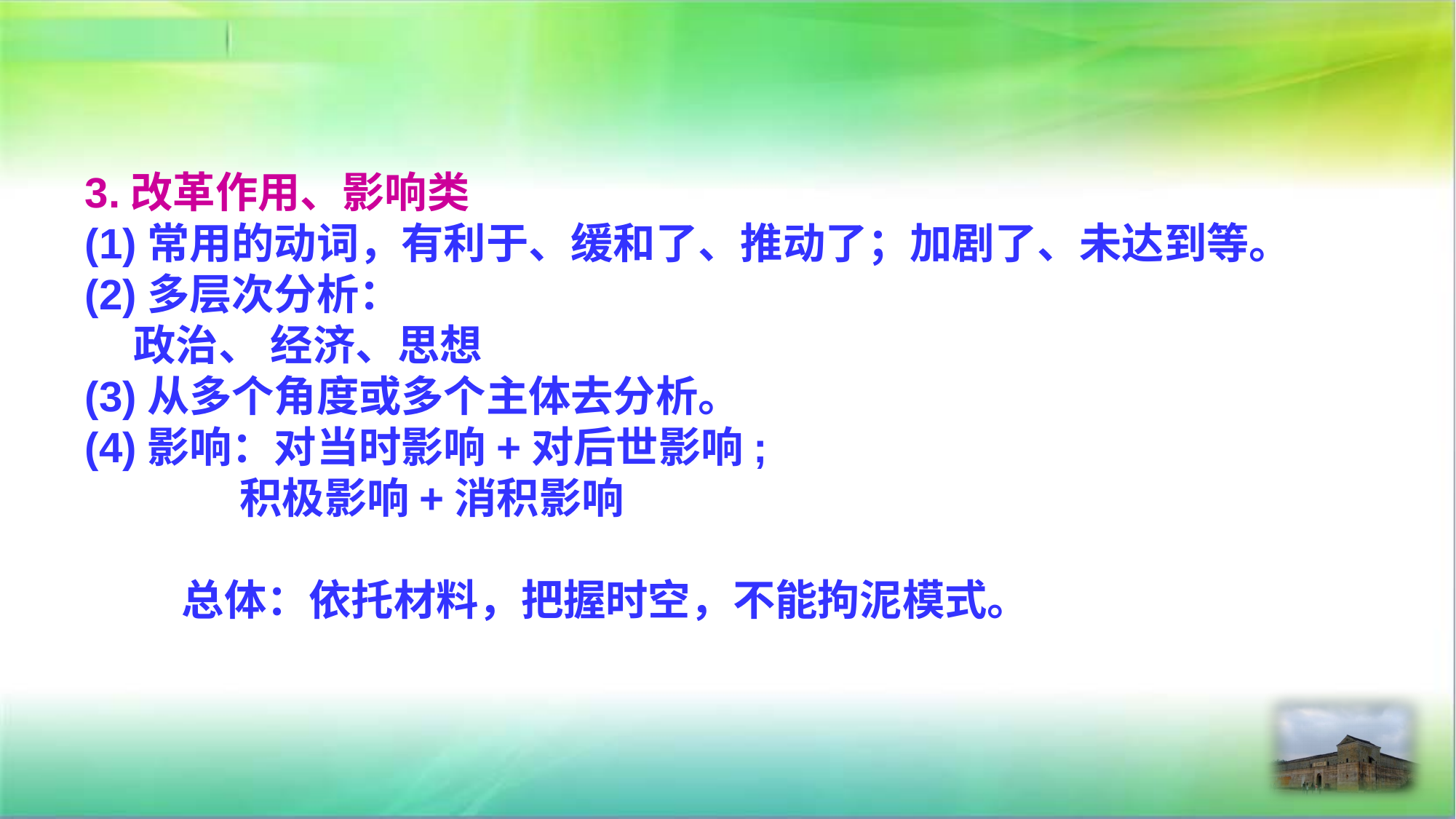

3.改革作用、影响类
(1)常用的动词，有利于、缓和了、推动了；加剧了、未达到等。
(2)多层次分析：
    政治、 经济、思想
(3)从多个角度或多个主体去分析。
(4)影响：对当时影响+对后世影响;
               积极影响+消积影响

         总体：依托材料，把握时空，不能拘泥模式。